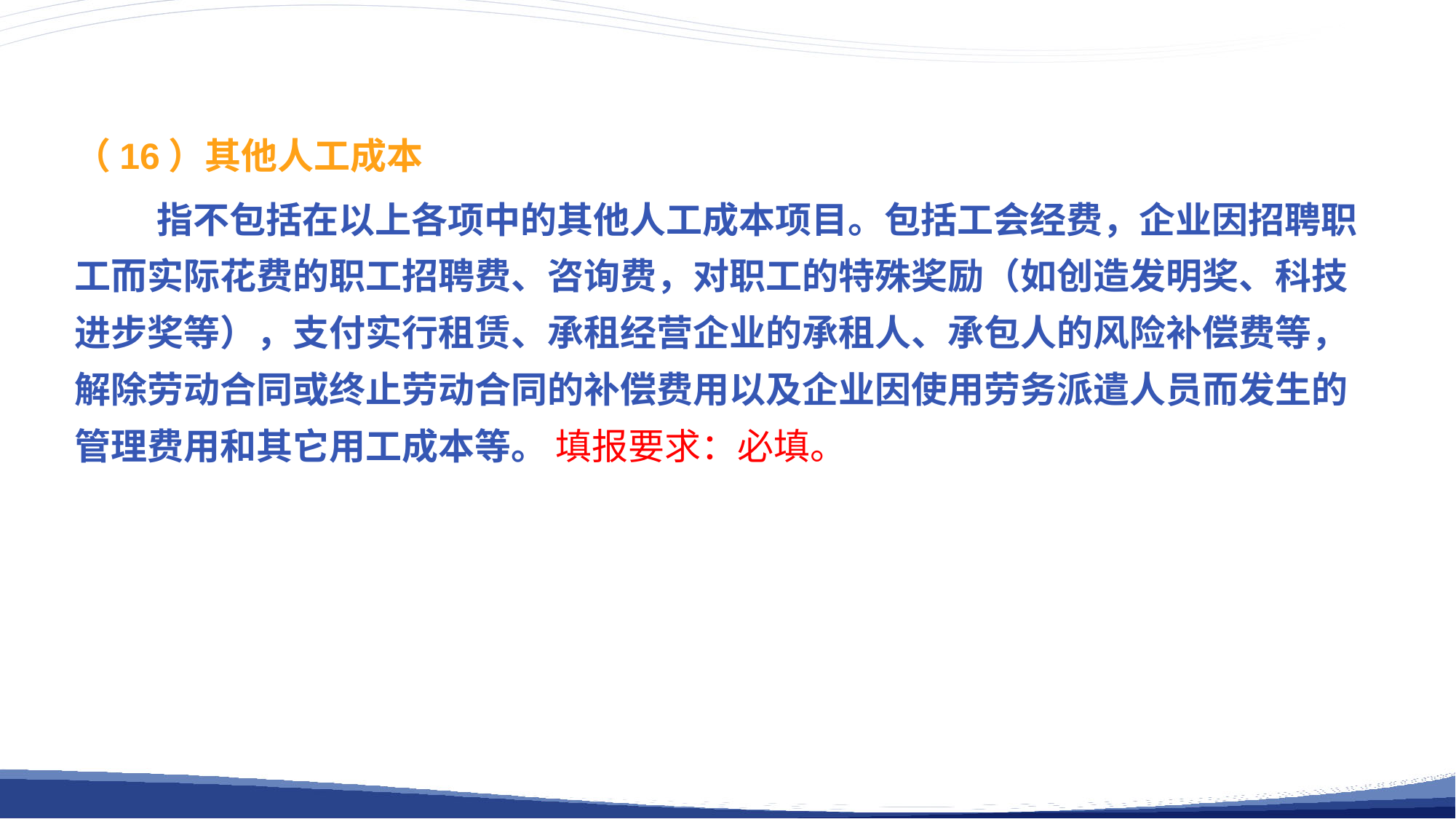

（16）其他人工成本
         指不包括在以上各项中的其他人工成本项目。包括工会经费，企业因招聘职工而实际花费的职工招聘费、咨询费，对职工的特殊奖励（如创造发明奖、科技进步奖等），支付实行租赁、承租经营企业的承租人、承包人的风险补偿费等，解除劳动合同或终止劳动合同的补偿费用以及企业因使用劳务派遣人员而发生的管理费用和其它用工成本等。 填报要求：必填。